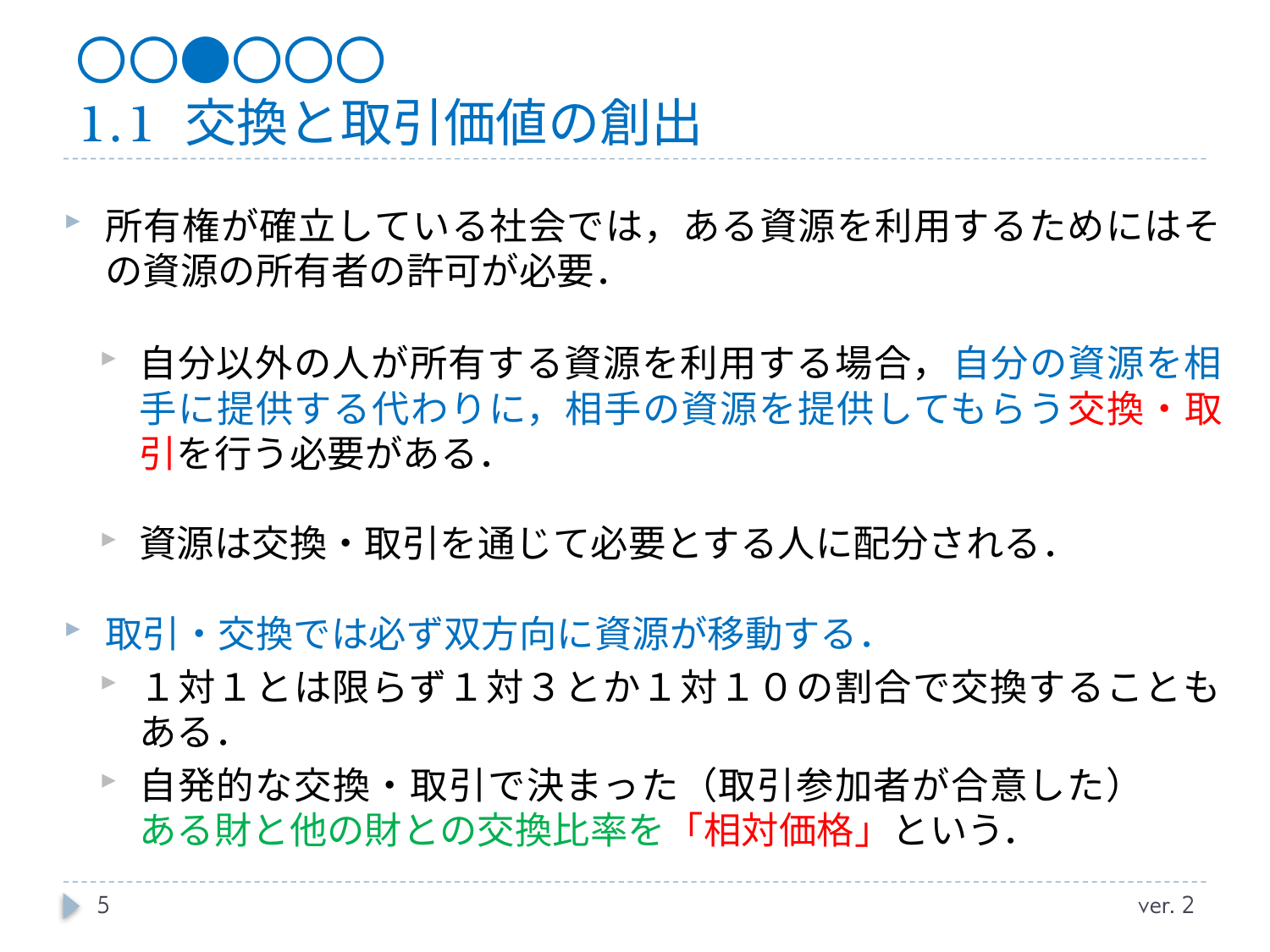

# 〇〇●〇〇〇 1.1 交換と取引価値の創出
所有権が確立している社会では，ある資源を利用するためにはその資源の所有者の許可が必要．

自分以外の人が所有する資源を利用する場合，自分の資源を相手に提供する代わりに，相手の資源を提供してもらう交換・取引を行う必要がある．

資源は交換・取引を通じて必要とする人に配分される．

取引・交換では必ず双方向に資源が移動する．
１対１とは限らず１対３とか１対１０の割合で交換することもある．
自発的な交換・取引で決まった（取引参加者が合意した）　　ある財と他の財との交換比率を「相対価格」という．
5
ver. 2